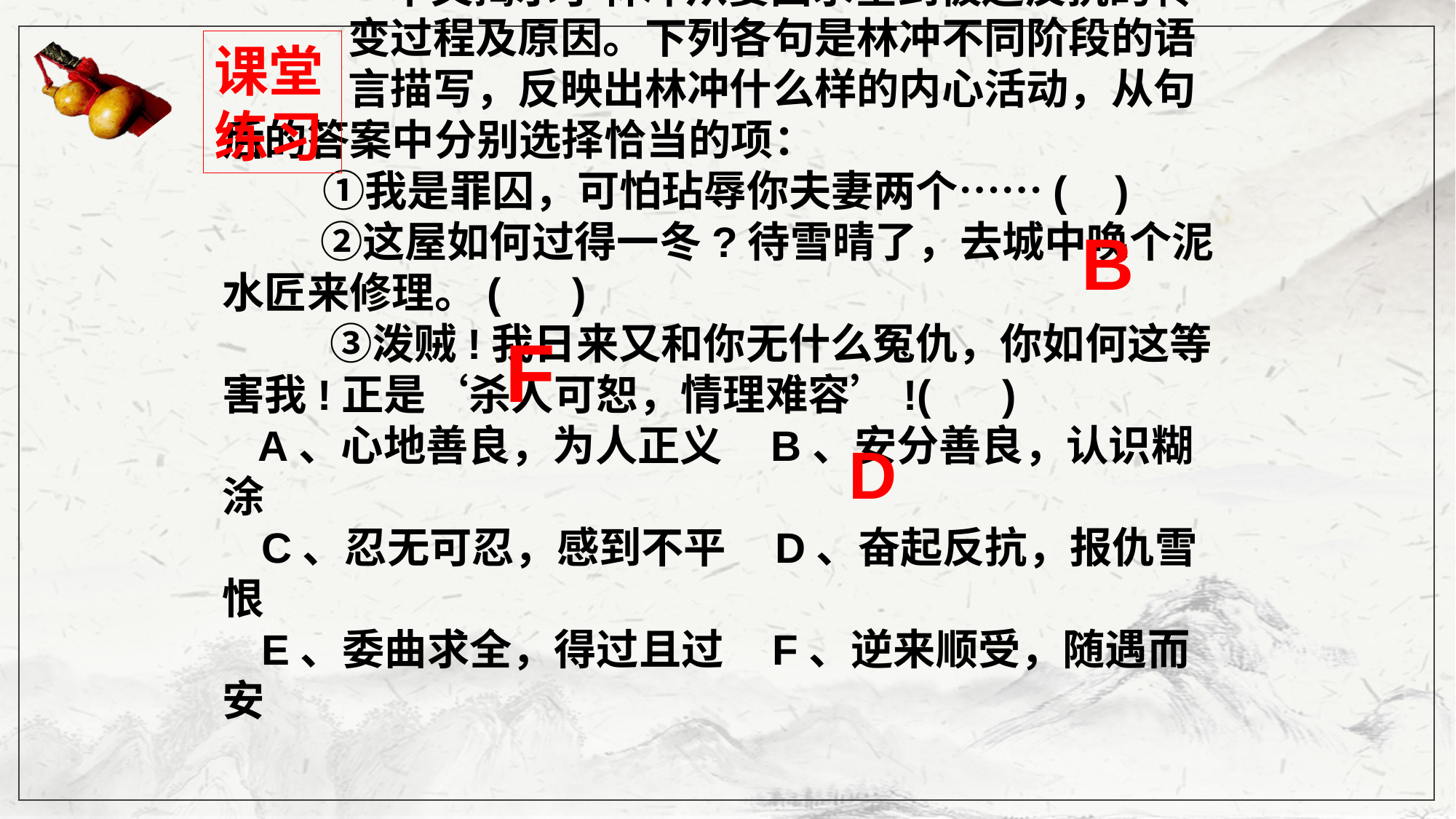

#

                       本文揭示了林冲从委曲求全到被迫反抗的转
            变过程及原因。下列各句是林冲不同阶段的语
            言描写，反映出林冲什么样的内心活动，从句后的答案中分别选择恰当的项：
   　   ①我是罪囚，可怕玷辱你夫妻两个……(    )
   　 ②这屋如何过得一冬?待雪晴了，去城中唤个泥水匠来修理。(      )
   　  ③泼贼!我日来又和你无什么冤仇，你如何这等害我!正是‘杀人可恕，情理难容’!(      )
   A、心地善良，为人正义    B、安分善良，认识糊涂
   C、忍无可忍，感到不平    D、奋起反抗，报仇雪恨
   E、委曲求全，得过且过    F、逆来顺受，随遇而安
课堂练习
 B
 F
 D